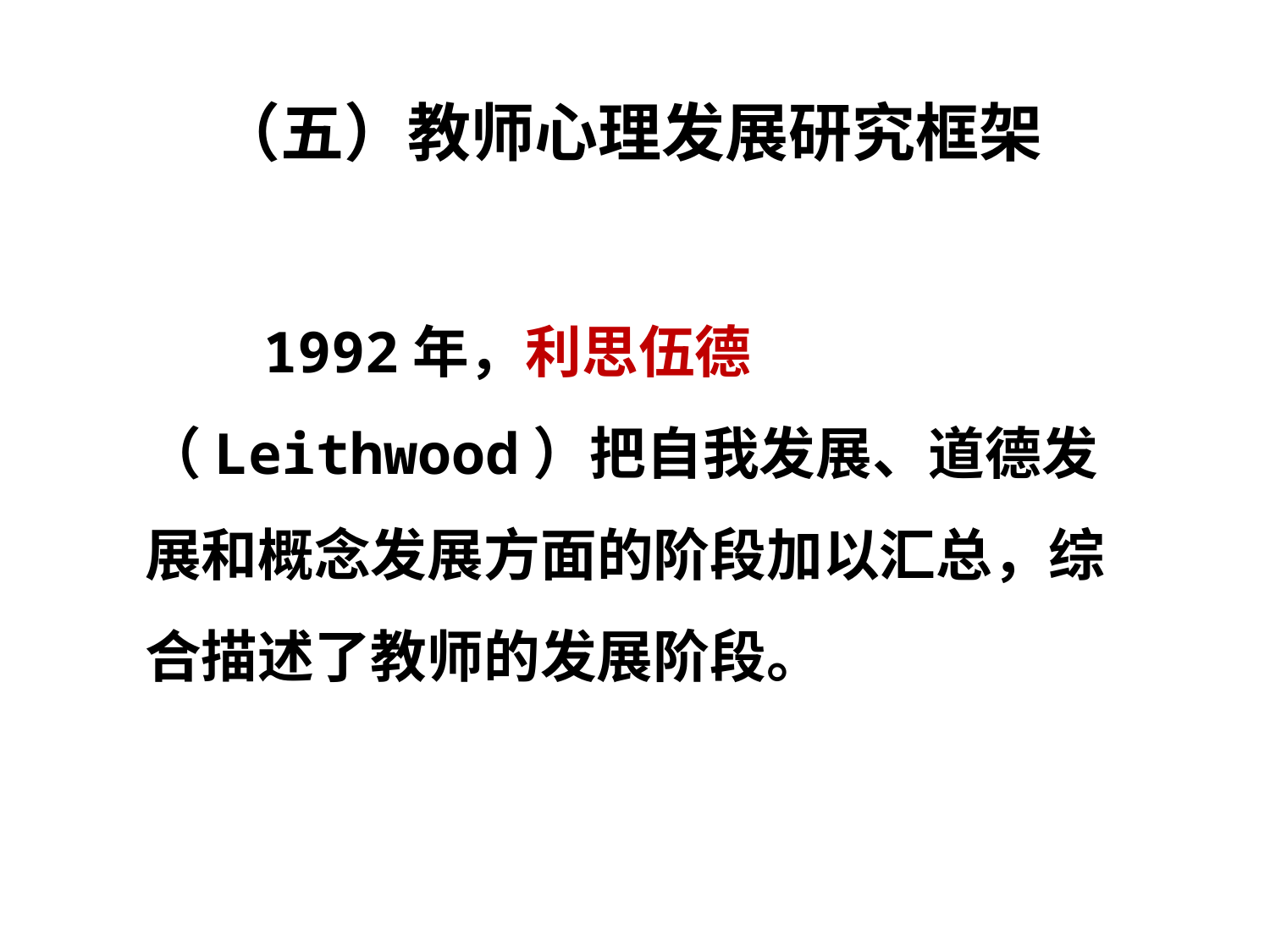

（五）教师心理发展研究框架
    1992年，利思伍德（Leithwood）把自我发展、道德发展和概念发展方面的阶段加以汇总，综合描述了教师的发展阶段。